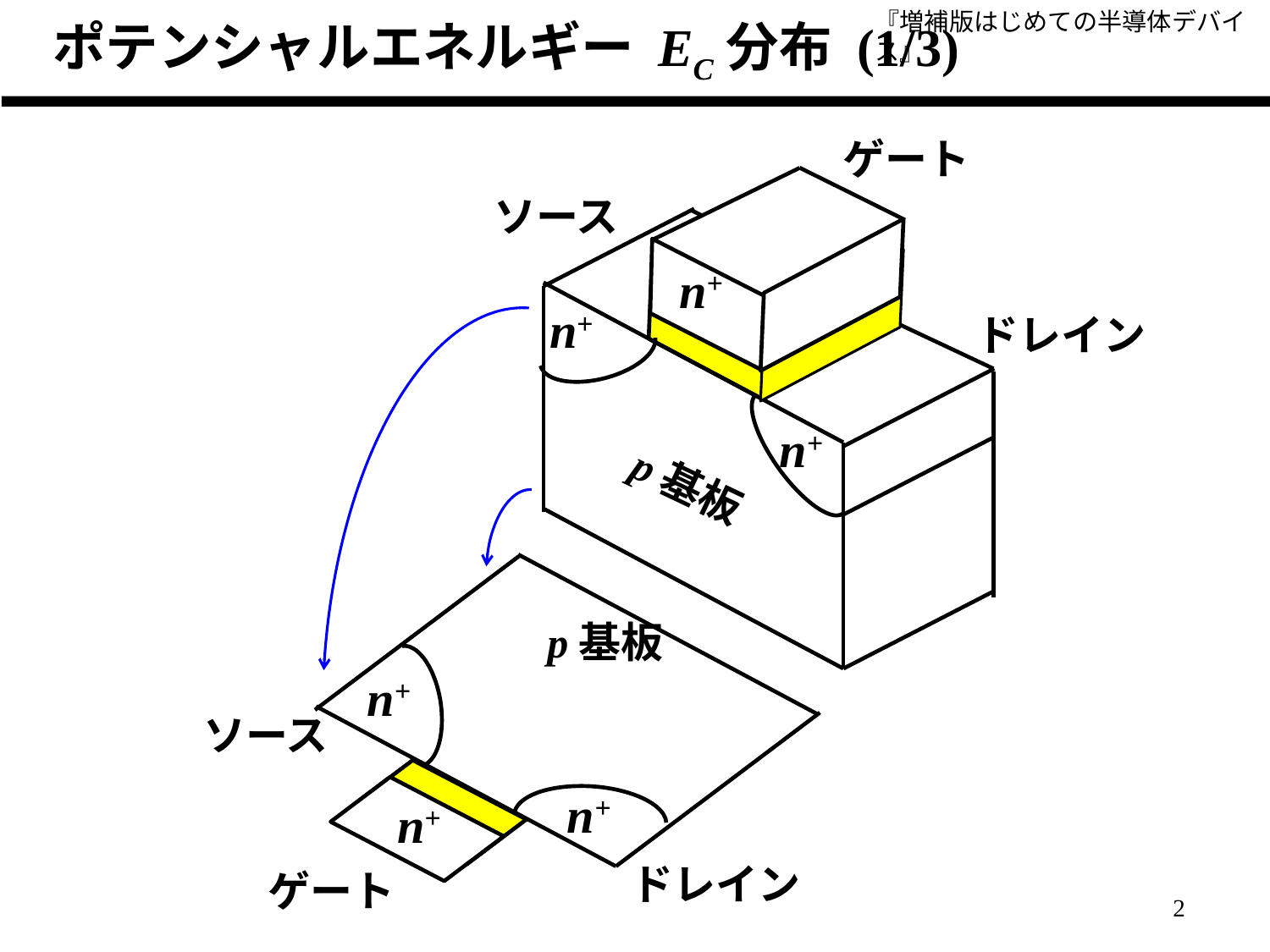

ポテンシャルエネルギー EC分布 (1/3)
ゲート
ソース
n+

n+

ドレイン

n+
p基板

p基板

n+
ソース

n+
n+

ドレイン
ゲート